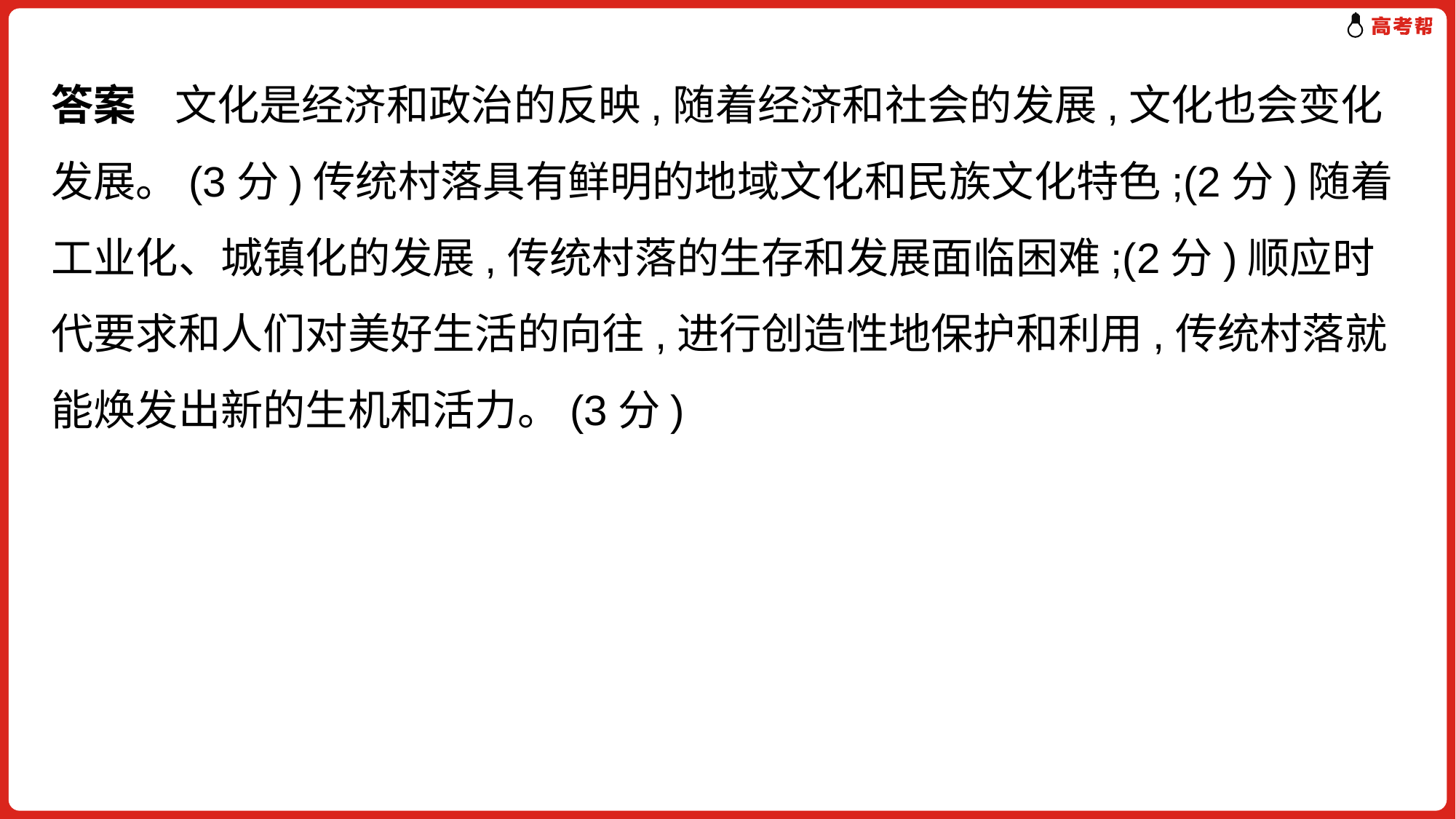

# 答案    文化是经济和政治的反映,随着经济和社会的发展,文化也会变化发展。(3分)传统村落具有鲜明的地域文化和民族文化特色;(2分)随着工业化、城镇化的发展,传统村落的生存和发展面临困难;(2分)顺应时代要求和人们对美好生活的向往,进行创造性地保护和利用,传统村落就能焕发出新的生机和活力。(3分)